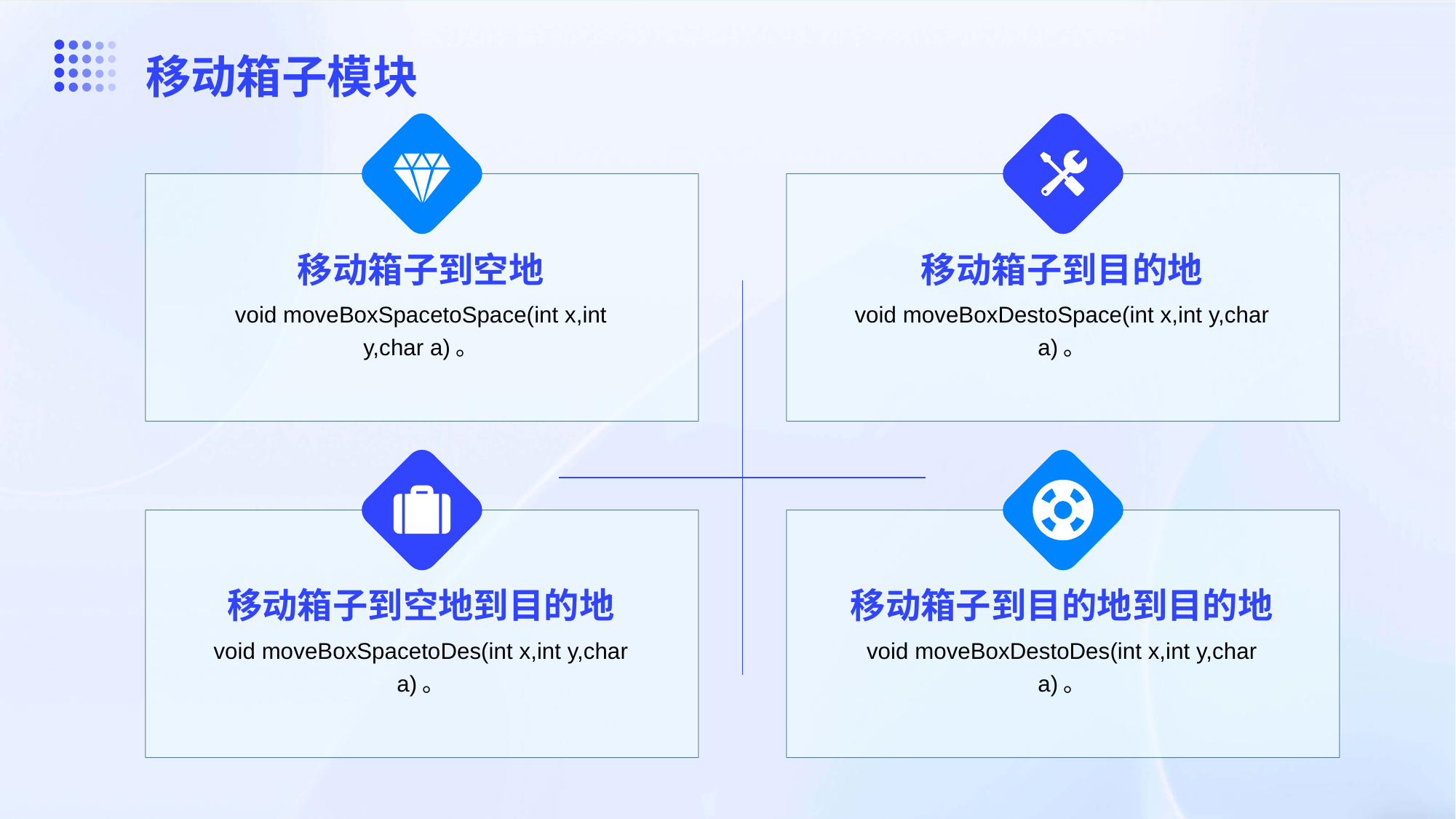

移动箱子模块

移动箱子到空地
移动箱子到目的地
void moveBoxSpacetoSpace(int x,int y,char a)。
void moveBoxDestoSpace(int x,int y,char a)。

移动箱子到空地到目的地
移动箱子到目的地到目的地
void moveBoxSpacetoDes(int x,int y,char a)。
void moveBoxDestoDes(int x,int y,char a)。